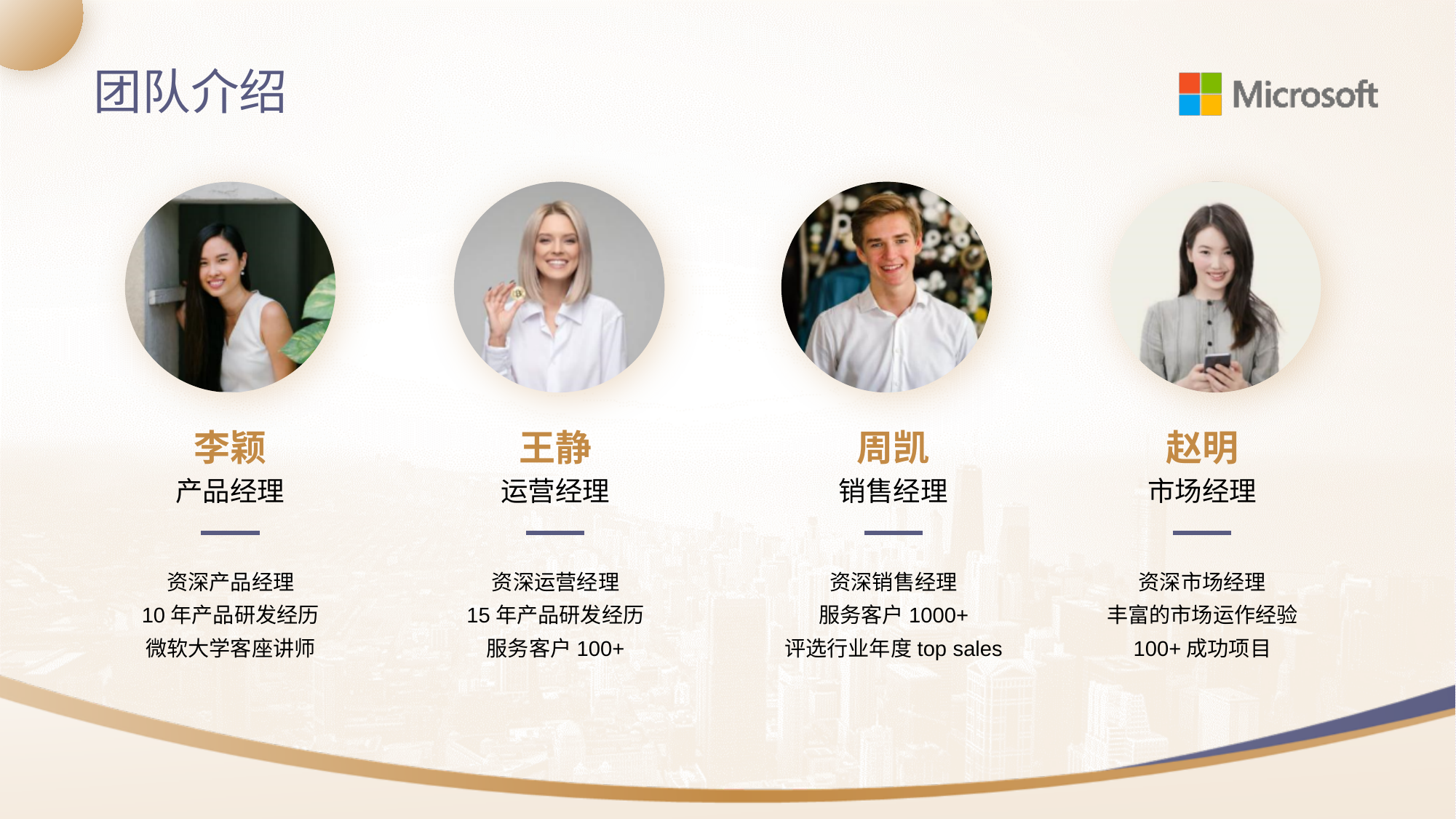

团队介绍

李颖
王静
周凯
赵明
产品经理
运营经理
销售经理
市场经理
资深产品经理
10年产品研发经历
微软大学客座讲师
资深运营经理
15年产品研发经历
服务客户100+
资深销售经理
服务客户1000+
评选行业年度top sales
资深市场经理
丰富的市场运作经验
100+成功项目